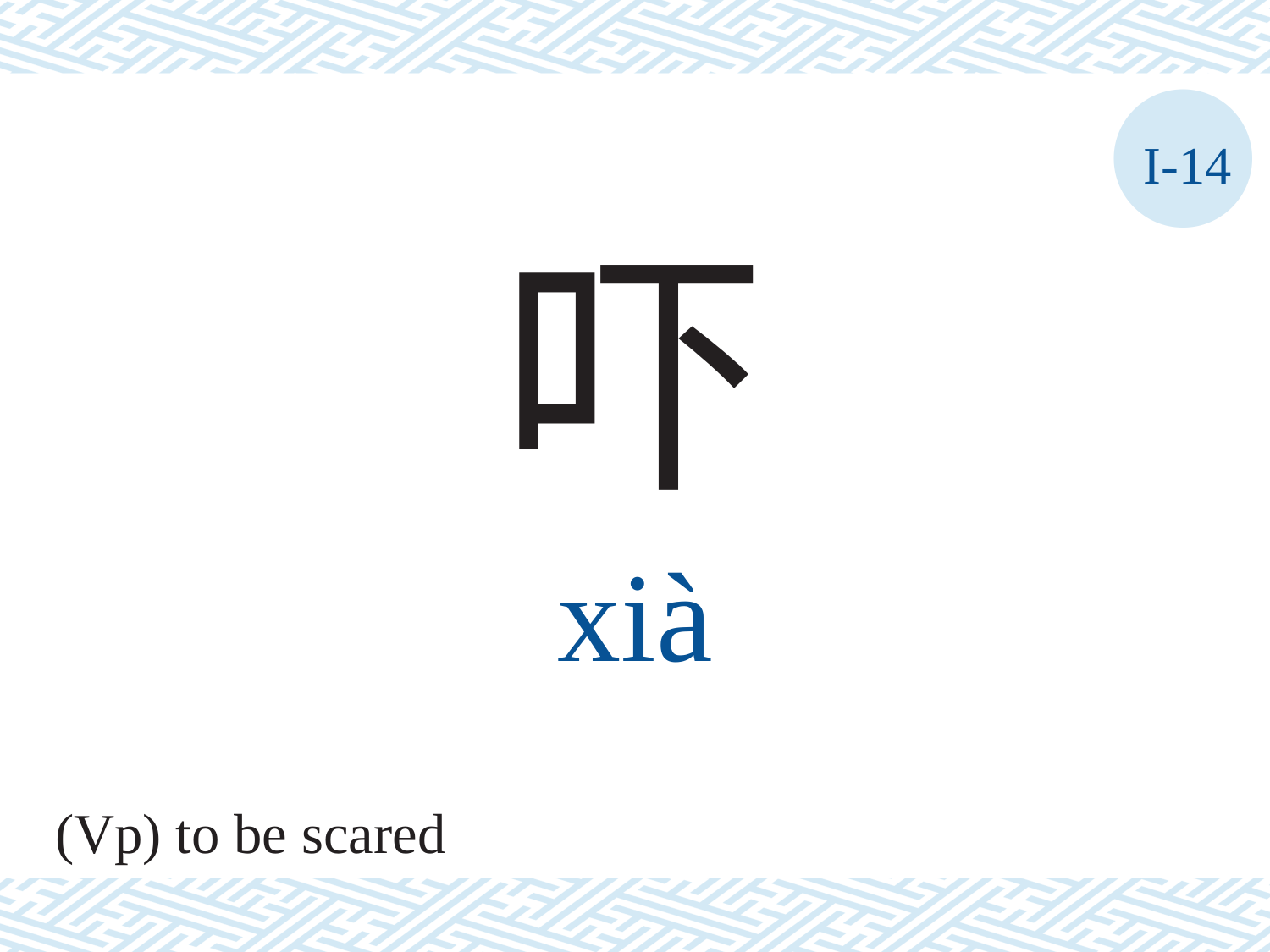

I-14
吓
xià
(Vp) to be scared